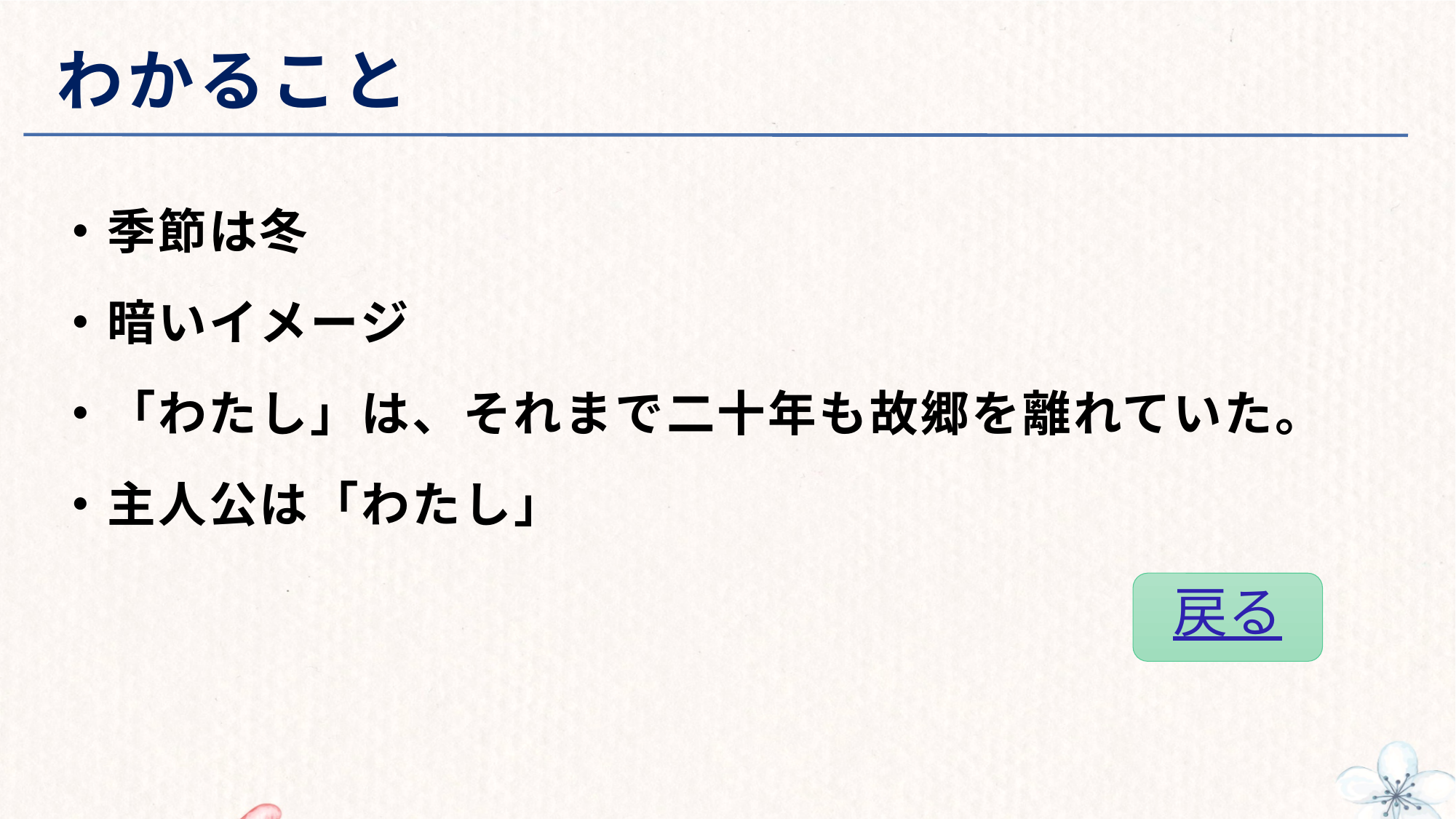

# わかること
・季節は冬
・暗いイメージ
・「わたし」は、それまで二十年も故郷を離れていた。
・主人公は「わたし」
戻る